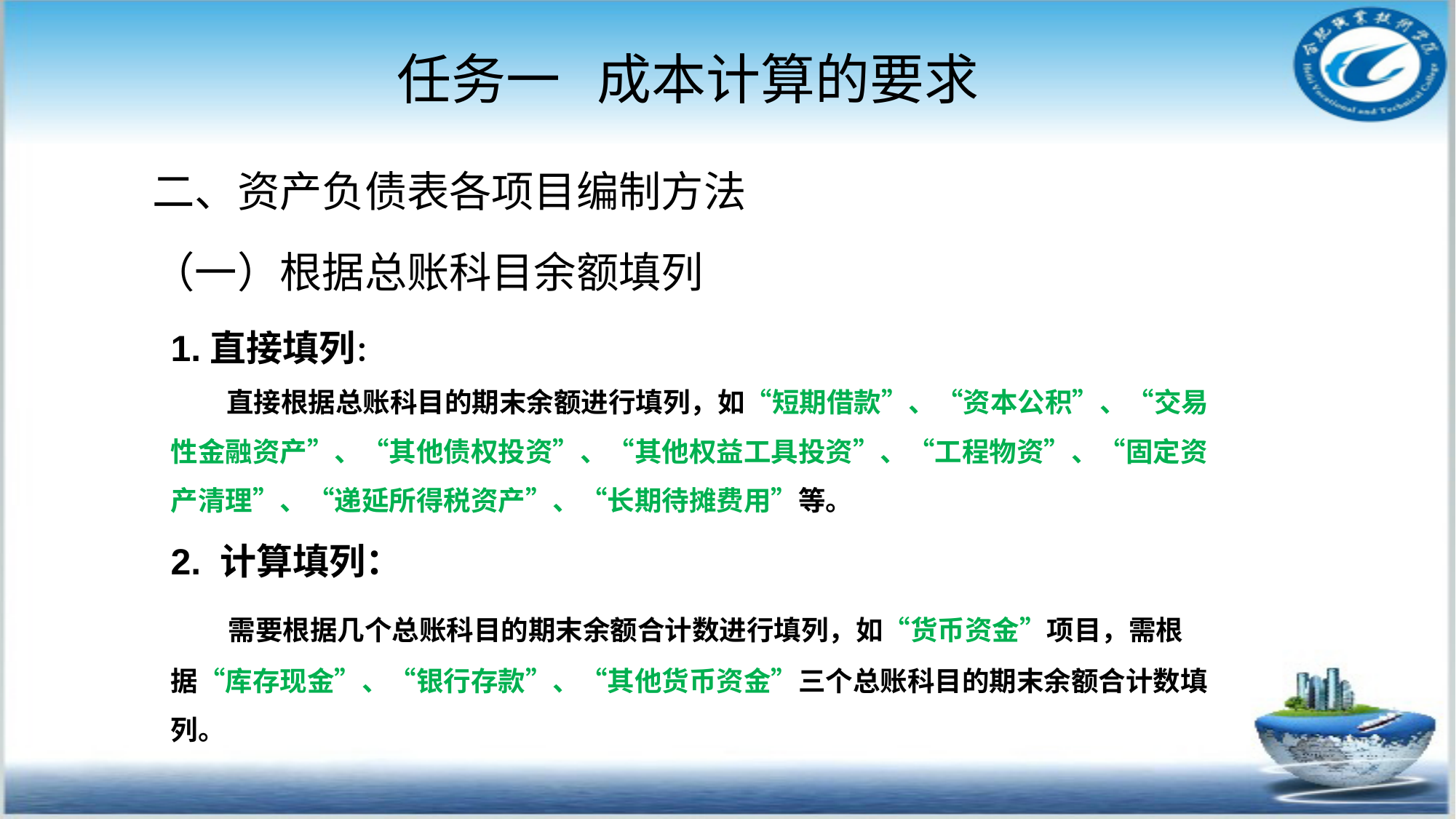

# 任务一   成本计算的要求
二、资产负债表各项目编制方法
（一）根据总账科目余额填列
1.直接填列：
        直接根据总账科目的期末余额进行填列，如“短期借款”、“资本公积”、“交易性金融资产”、“其他债权投资”、“其他权益工具投资”、“工程物资”、“固定资产清理”、“递延所得税资产”、“长期待摊费用”等。
2. 计算填列：
      需要根据几个总账科目的期末余额合计数进行填列，如“货币资金”项目，需根据“库存现金”、“银行存款”、“其他货币资金”三个总账科目的期末余额合计数填列。